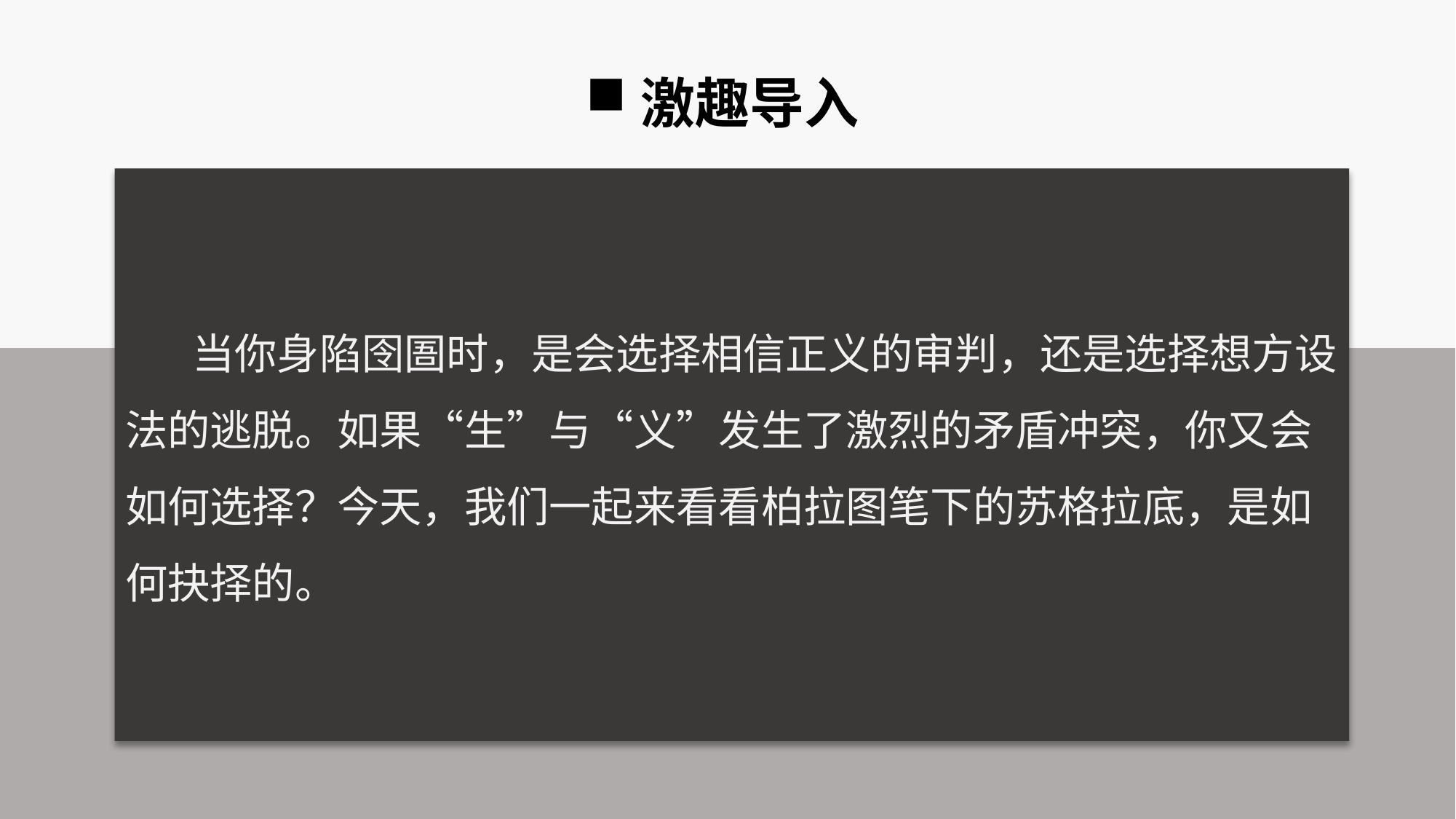

激趣导入
      当你身陷囹圄时，是会选择相信正义的审判，还是选择想方设法的逃脱。如果“生”与“义”发生了激烈的矛盾冲突，你又会如何选择？今天，我们一起来看看柏拉图笔下的苏格拉底，是如何抉择的。